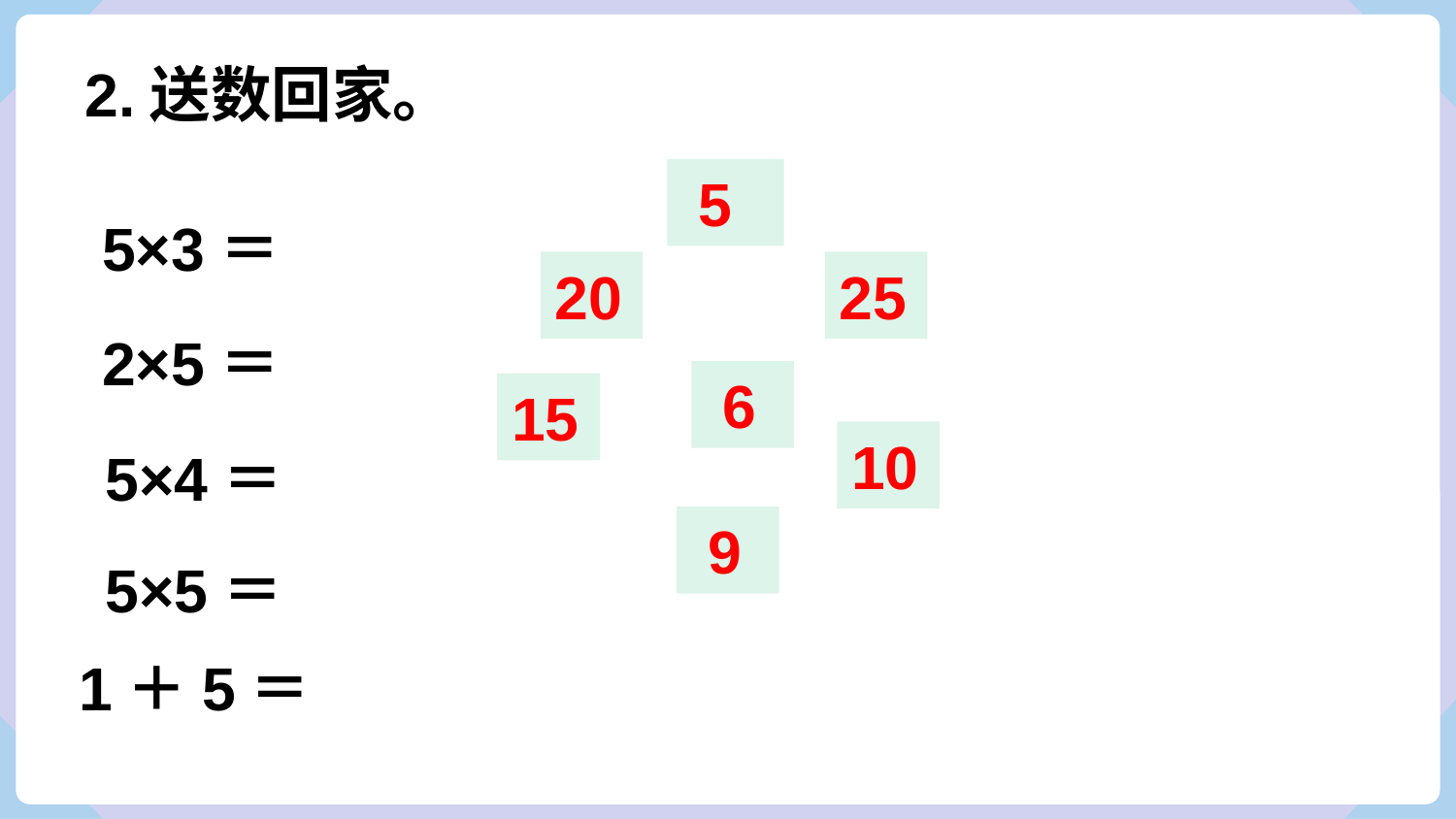

2.送数回家。
 5
5×3＝
20
25
2×5＝
 6
15
10
5×4＝
 9
5×5＝
1＋5＝